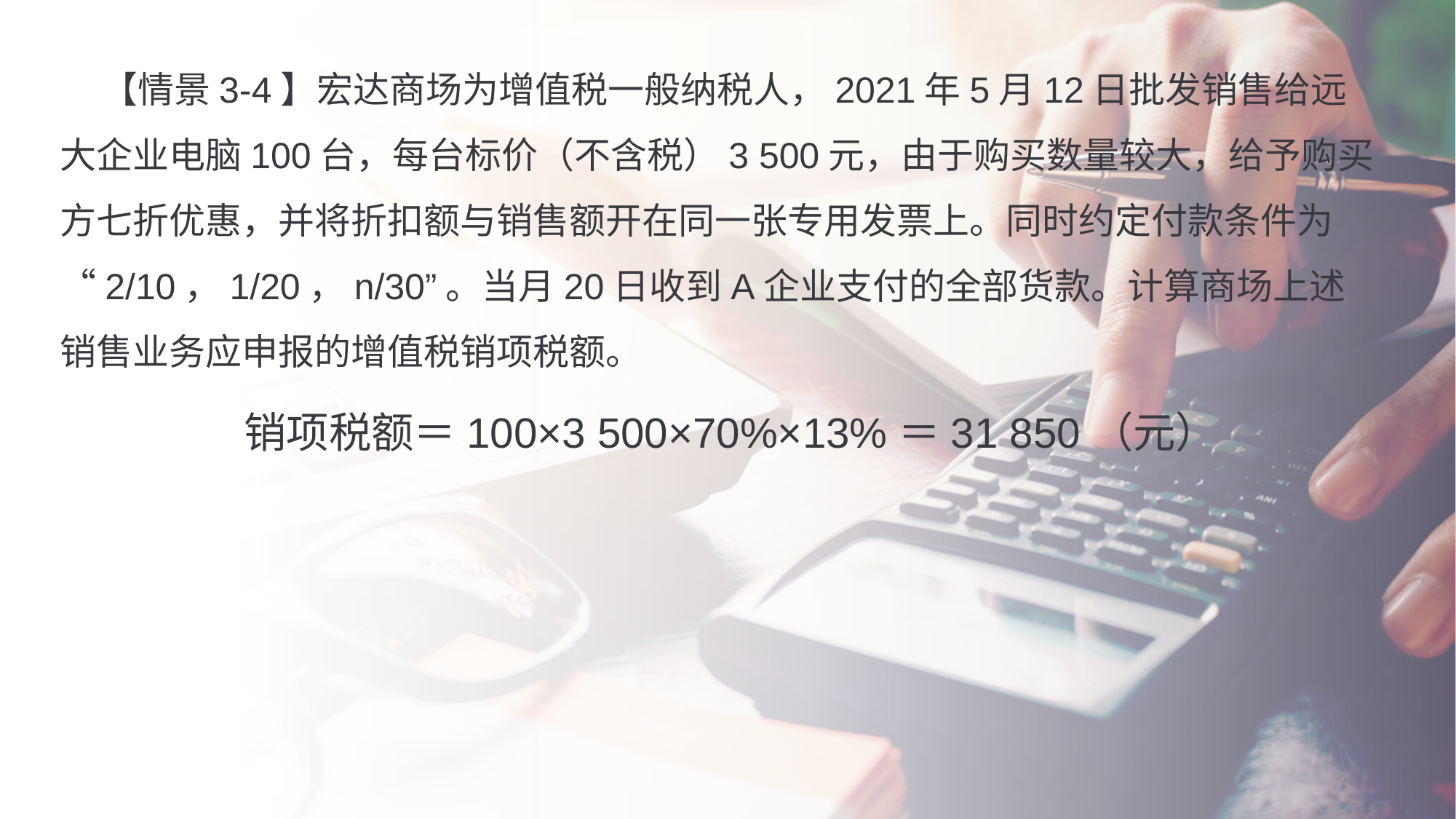

【情景3-4】宏达商场为增值税一般纳税人，2021年5月12日批发销售给远大企业电脑100台，每台标价（不含税）3 500元，由于购买数量较大，给予购买方七折优惠，并将折扣额与销售额开在同一张专用发票上。同时约定付款条件为“2/10，1/20，n/30”。当月20日收到A企业支付的全部货款。计算商场上述销售业务应申报的增值税销项税额。
销项税额＝100×3 500×70%×13%＝31 850（元）